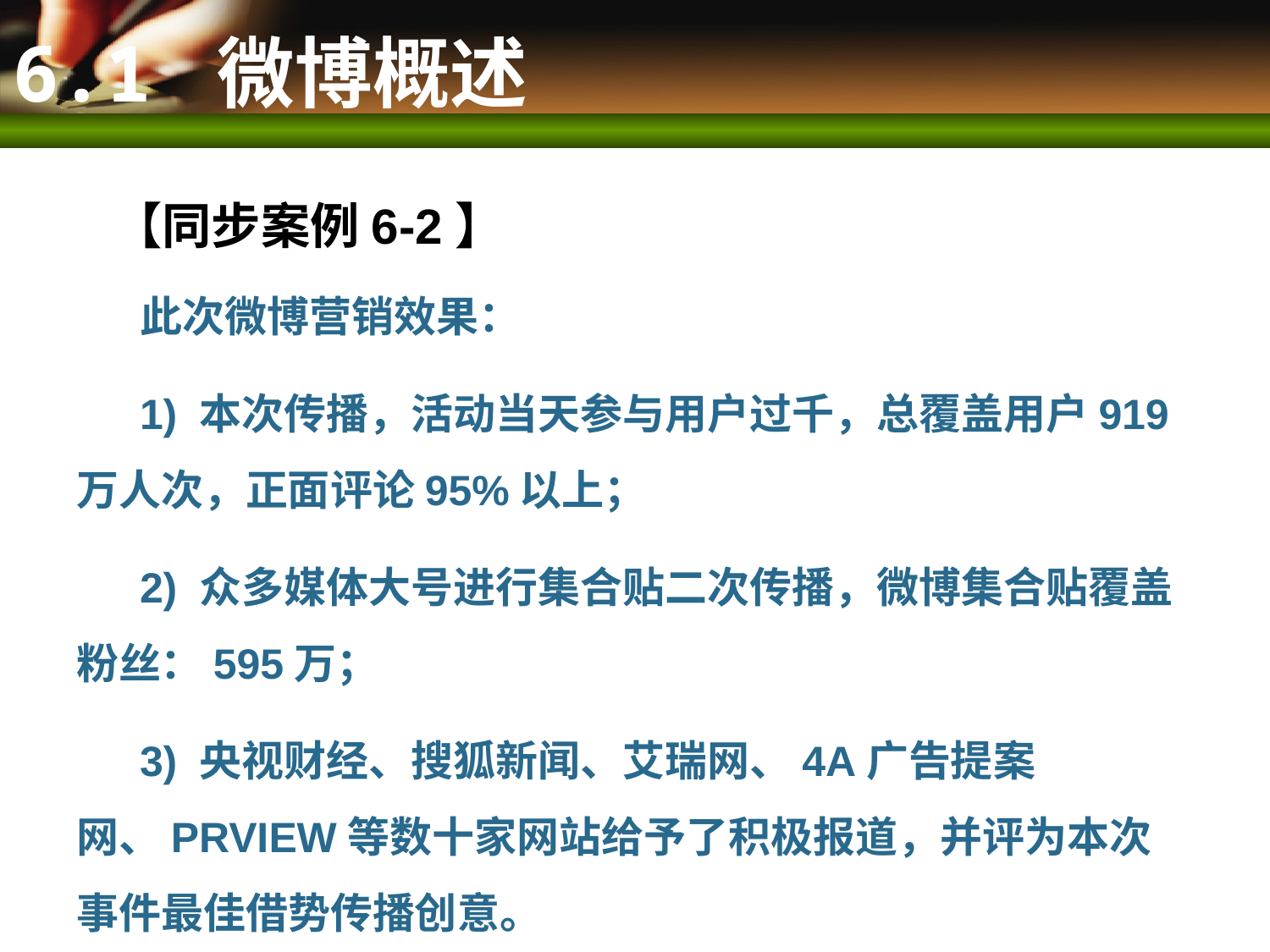

6.1 微博概述
【同步案例6-2】
此次微博营销效果：
1) 本次传播，活动当天参与用户过千，总覆盖用户919万人次，正面评论95%以上；
2) 众多媒体大号进行集合贴二次传播，微博集合贴覆盖粉丝：595万；
3) 央视财经、搜狐新闻、艾瑞网、4A广告提案网、PRVIEW等数十家网站给予了积极报道，并评为本次事件最佳借势传播创意。